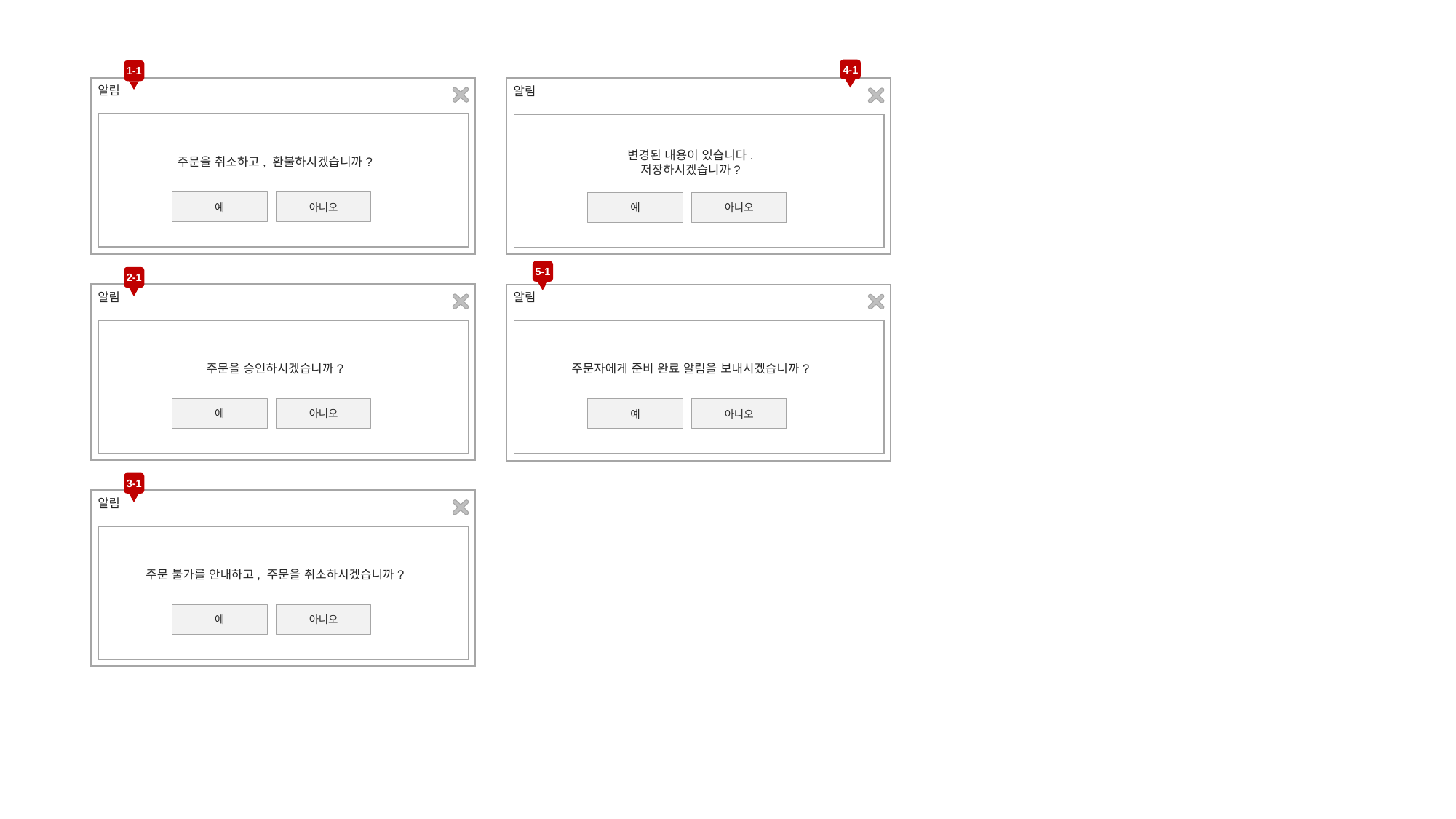

4-1

1-1

알림
알림

주문을 취소하고, 환불하시겠습니까?
변경된 내용이 있습니다.
저장하시겠습니까?
아니오
예
아니오
예
5-1

2-1

알림
알림

주문을 승인하시겠습니까?
주문자에게 준비 완료 알림을 보내시겠습니까?
아니오
예
아니오
예
3-1

알림

주문 불가를 안내하고, 주문을 취소하시겠습니까?
아니오
예